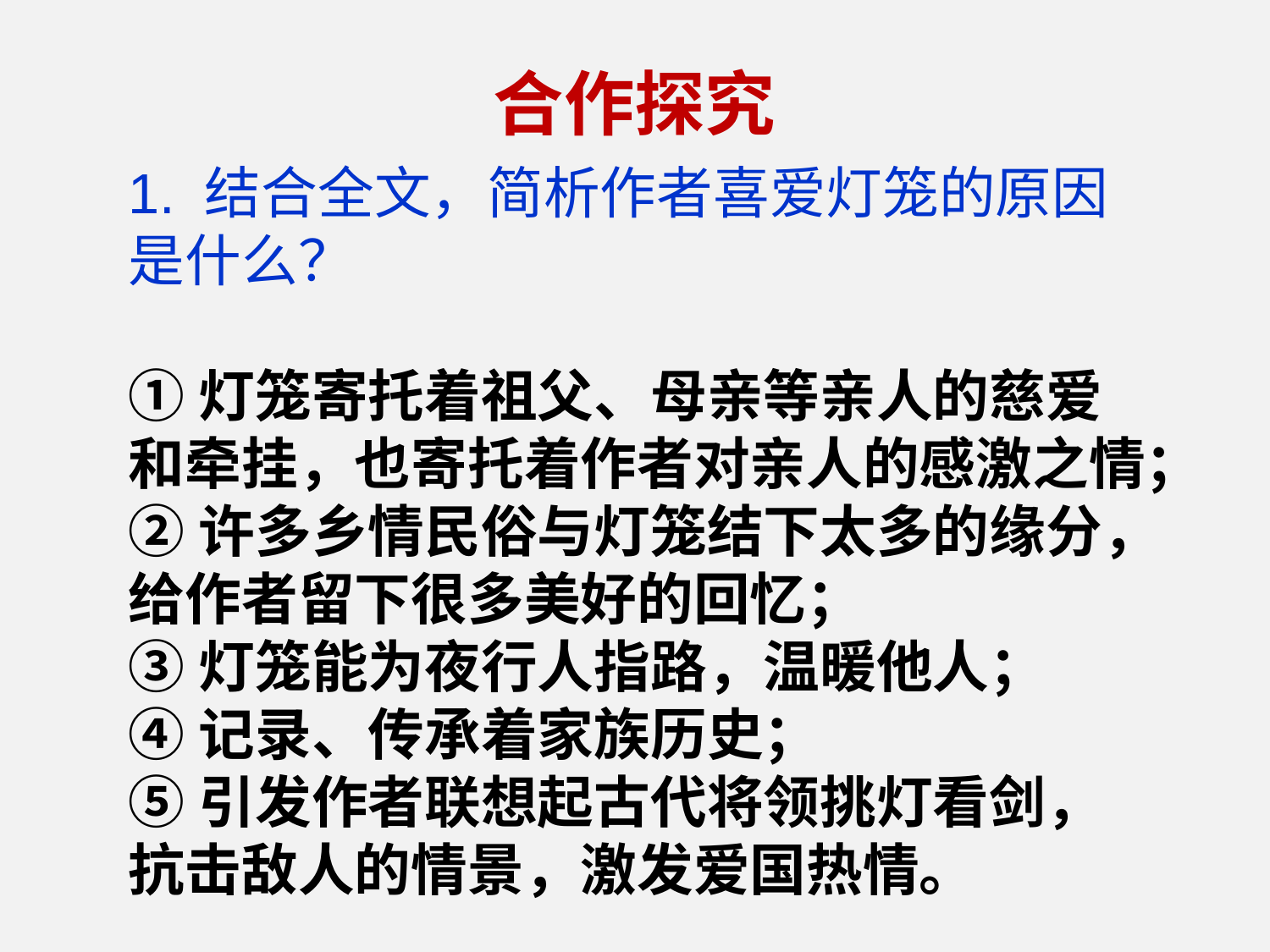

合作探究
1. 结合全文，简析作者喜爱灯笼的原因是什么？

①灯笼寄托着祖父、母亲等亲人的慈爱和牵挂，也寄托着作者对亲人的感激之情；
②许多乡情民俗与灯笼结下太多的缘分，给作者留下很多美好的回忆；
③灯笼能为夜行人指路，温暖他人；
④记录、传承着家族历史；
⑤引发作者联想起古代将领挑灯看剑，抗击敌人的情景，激发爱国热情。